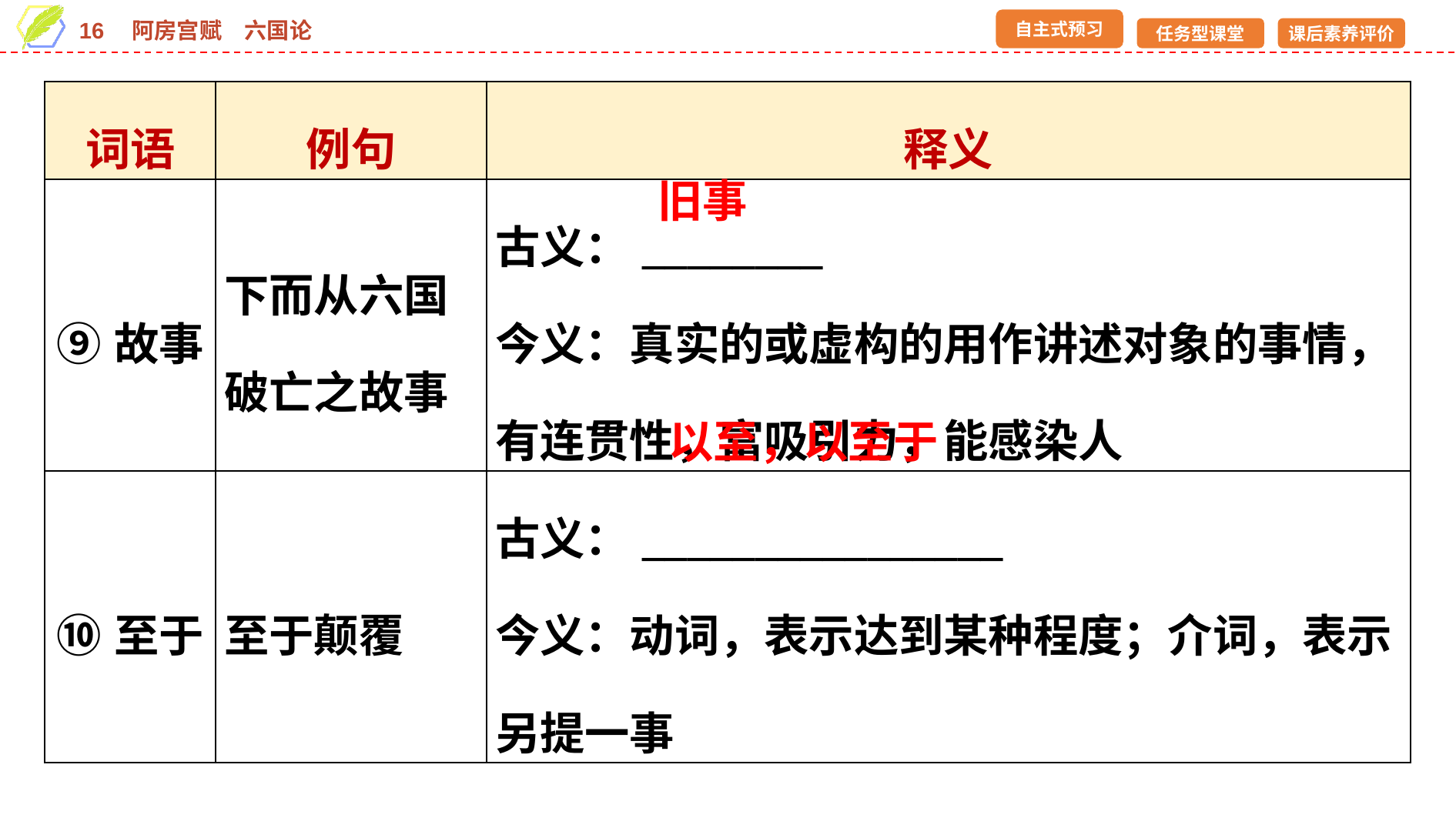

| 词语 | 例句 | 释义 |
| --- | --- | --- |
| ⑨故事 | 下而从六国破亡之故事 | 古义：\_\_\_\_\_\_\_\_ 今义：真实的或虚构的用作讲述对象的事情，有连贯性，富吸引力，能感染人 |
| ⑩至于 | 至于颠覆 | 古义：\_\_\_\_\_\_\_\_\_\_\_\_\_\_\_\_ 今义：动词，表示达到某种程度；介词，表示另提一事 |
旧事
以至，以至于